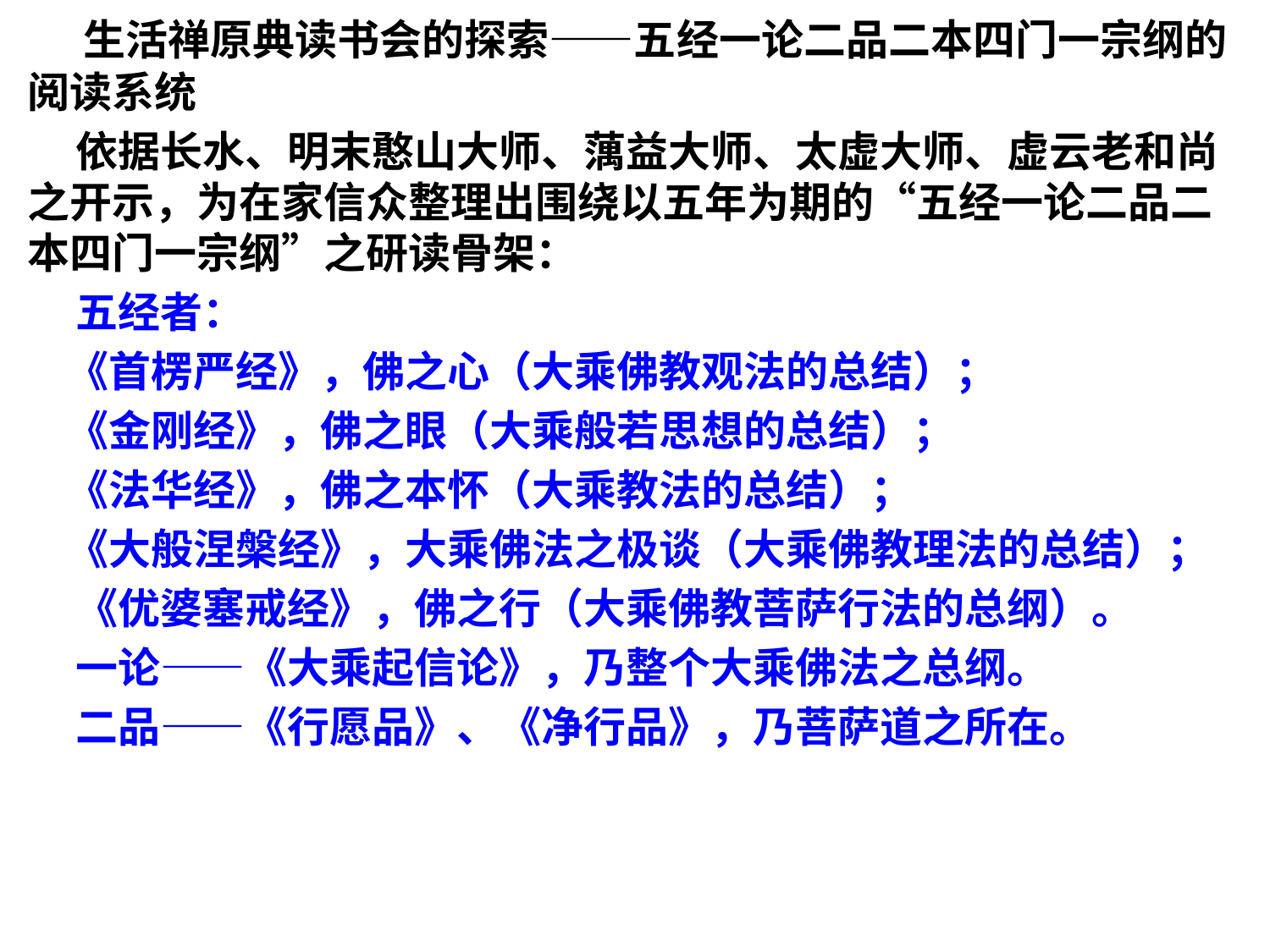

生活禅原典读书会的探索——五经一论二品二本四门一宗纲的阅读系统
    依据长水、明末憨山大师、蕅益大师、太虚大师、虚云老和尚之开示，为在家信众整理出围绕以五年为期的“五经一论二品二本四门一宗纲”之研读骨架：
    五经者：
   《首楞严经》，佛之心（大乘佛教观法的总结）；
   《金刚经》，佛之眼（大乘般若思想的总结）；
   《法华经》，佛之本怀（大乘教法的总结）；
   《大般涅槃经》，大乘佛法之极谈（大乘佛教理法的总结）；
    《优婆塞戒经》，佛之行（大乘佛教菩萨行法的总纲）。
    一论——《大乘起信论》，乃整个大乘佛法之总纲。
    二品——《行愿品》、《净行品》，乃菩萨道之所在。